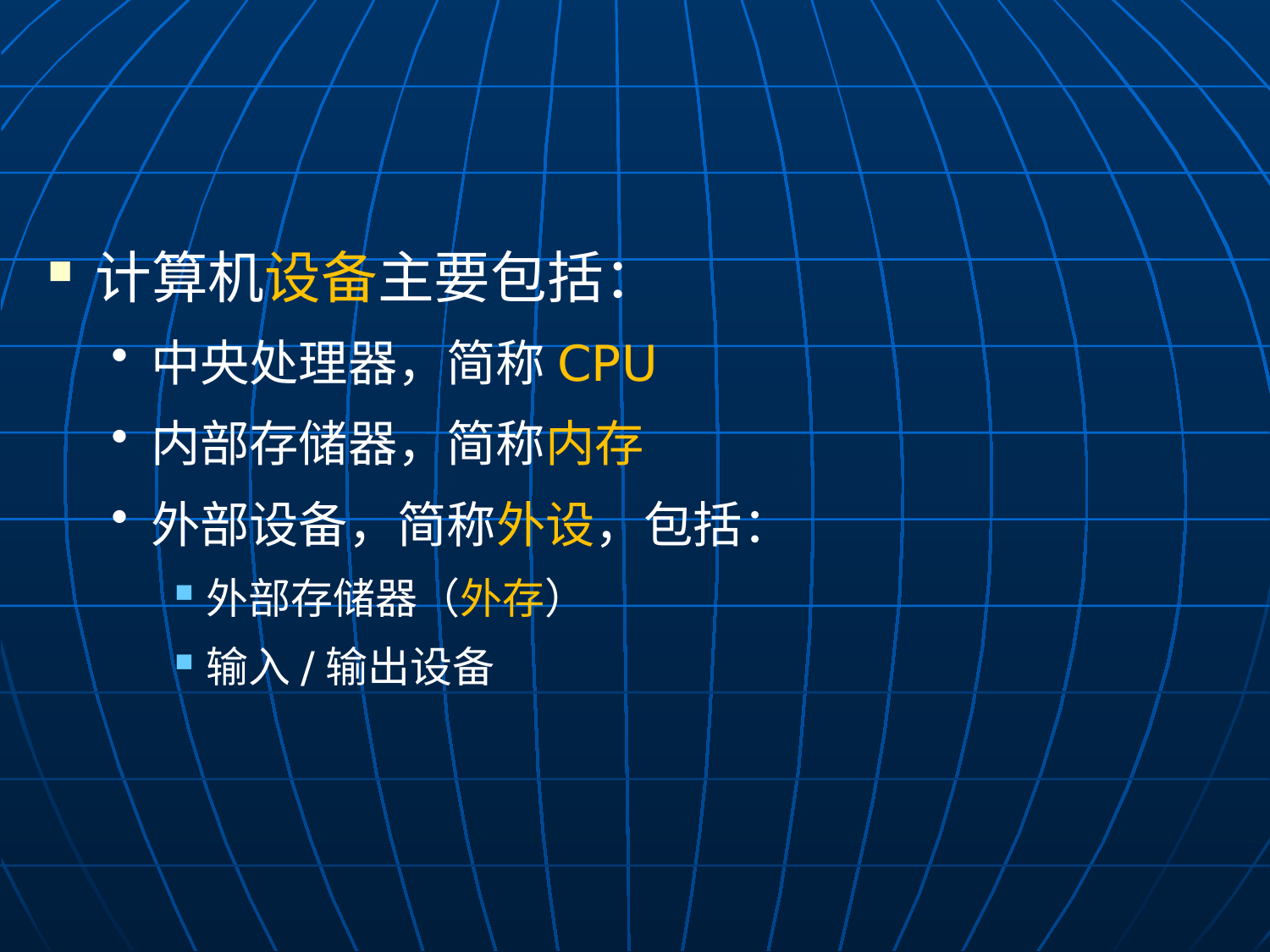

#
计算机设备主要包括：
中央处理器，简称CPU
内部存储器，简称内存
外部设备，简称外设，包括：
外部存储器（外存）
输入/输出设备